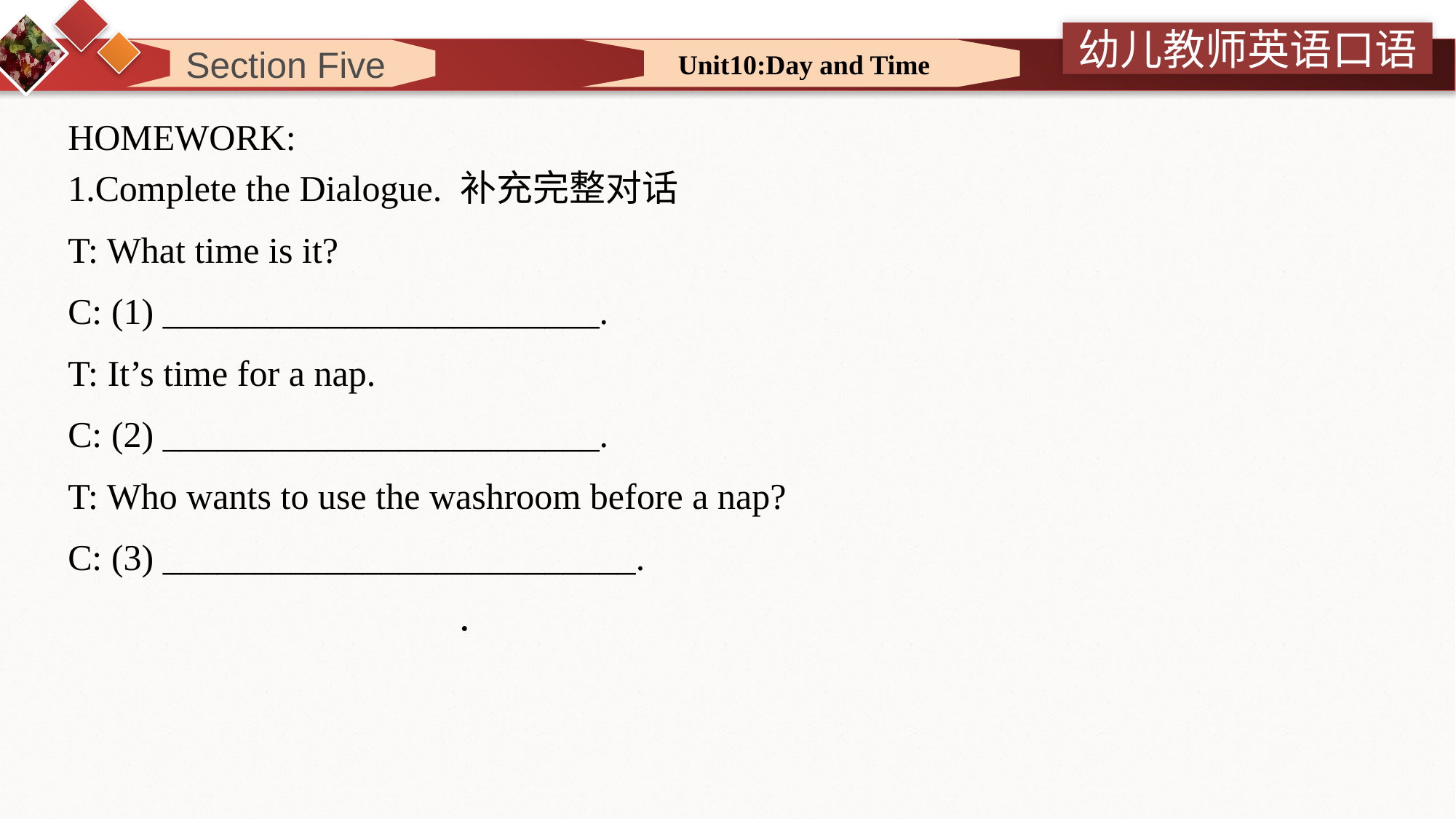

Section Five
 Unit10:Day and Time
HOMEWORK:
1.Complete the Dialogue. 补充完整对话
T: What time is it?
C: (1) ________________________.
T: It’s time for a nap.
C: (2) ________________________.
T: Who wants to use the washroom before a nap?
C: (3) __________________________.
　　　　　　　　　.